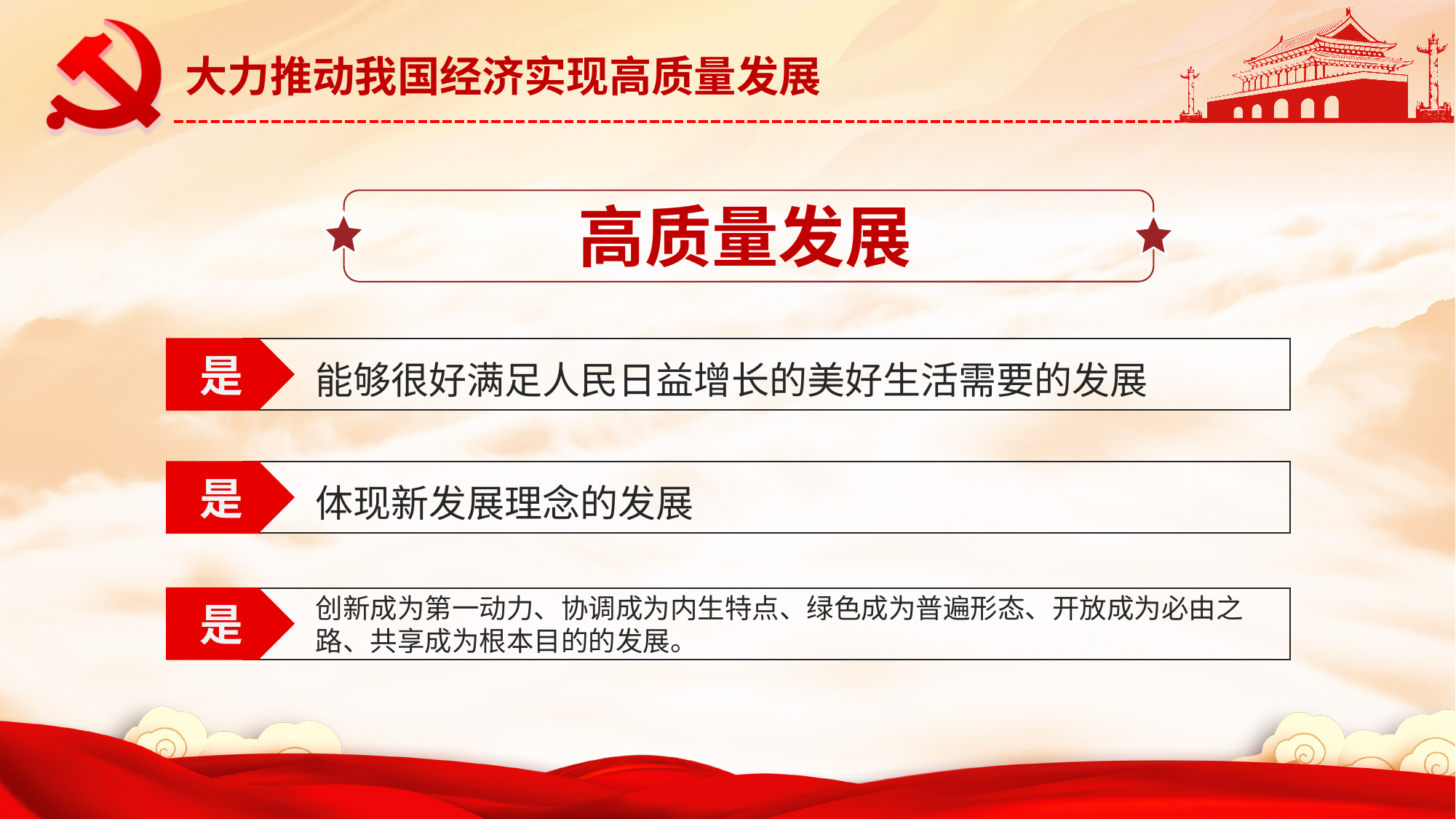

高质量发展

是
能够很好满足人民日益增长的美好生活需要的发展
是
体现新发展理念的发展
是
创新成为第一动力、协调成为内生特点、绿色成为普遍形态、开放成为必由之路、共享成为根本目的的发展。